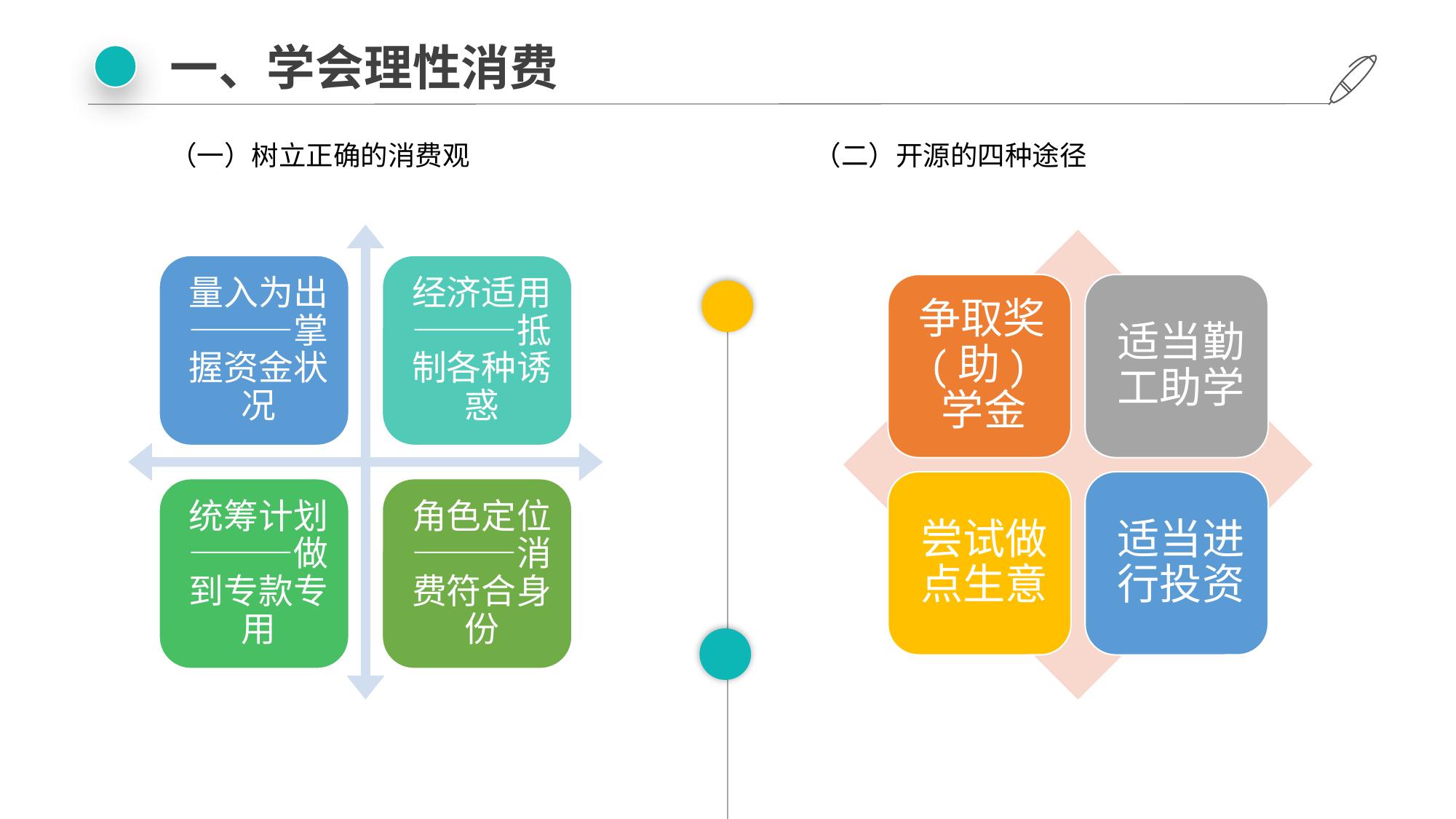

一、学会理性消费

（一）树立正确的消费观
（二）开源的四种途径
量入为出———掌握资金状况
经济适用———抵制各种诱惑
统筹计划———做到专款专用
角色定位———消费符合身份
争取奖(助)学金
适当勤工助学
尝试做点生意
适当进行投资